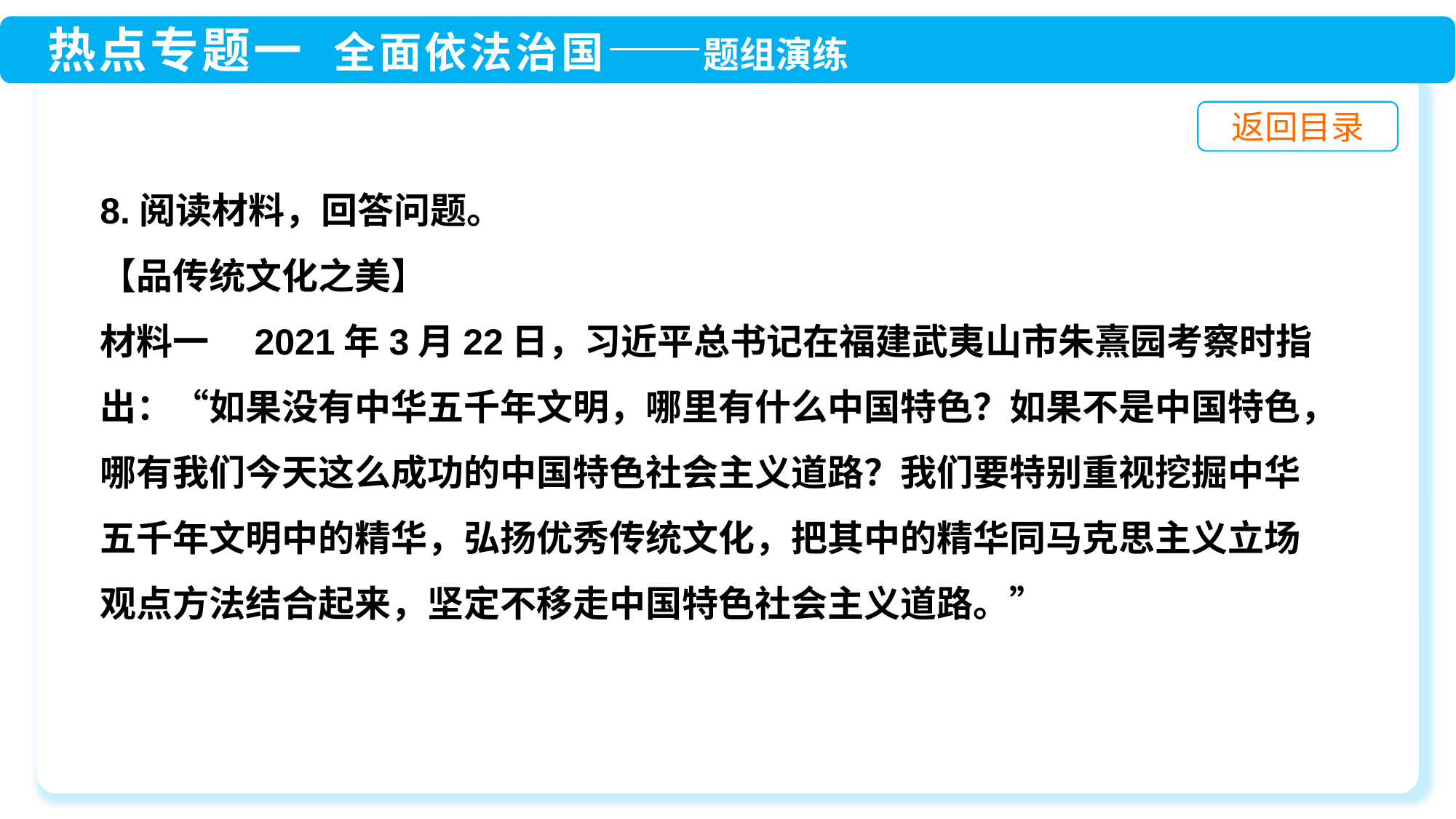

8.阅读材料，回答问题。
【品传统文化之美】
材料一　2021年3月22日，习近平总书记在福建武夷山市朱熹园考察时指出：“如果没有中华五千年文明，哪里有什么中国特色？如果不是中国特色，哪有我们今天这么成功的中国特色社会主义道路？我们要特别重视挖掘中华五千年文明中的精华，弘扬优秀传统文化，把其中的精华同马克思主义立场观点方法结合起来，坚定不移走中国特色社会主义道路。”